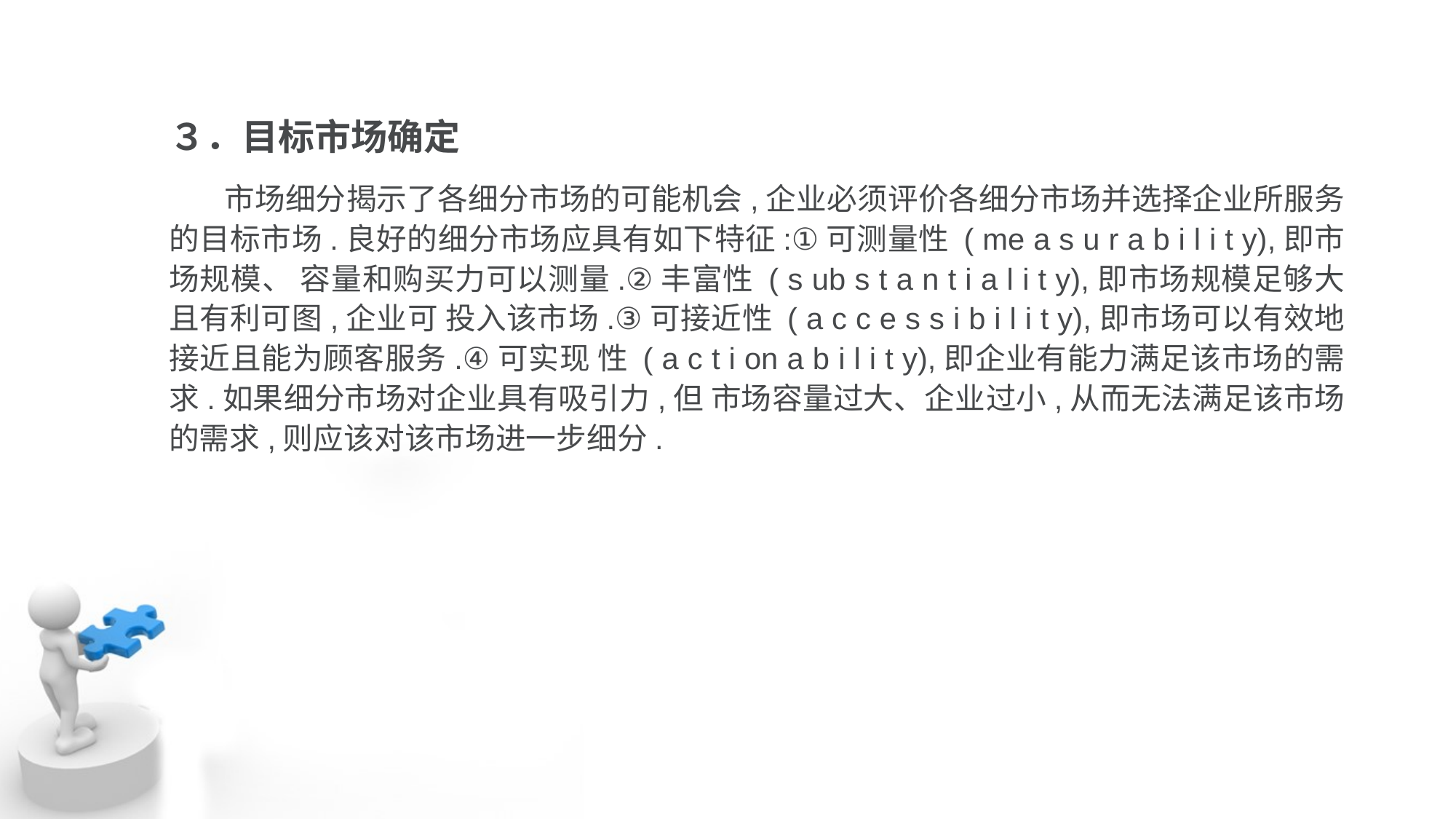

３．目标市场确定
       市场细分揭示了各细分市场的可能机会,企业必须评价各细分市场并选择企业所服务 的目标市场.良好的细分市场应具有如下特征:①可测量性 ( me a s u r a b i l i t y),即市场规模、 容量和购买力可以测量.②丰富性 ( s ub s t a n t i a l i t y),即市场规模足够大且有利可图,企业可 投入该市场.③可接近性 ( a c c e s s i b i l i t y),即市场可以有效地接近且能为顾客服务.④可实现 性 ( a c t i on a b i l i t y),即企业有能力满足该市场的需求.如果细分市场对企业具有吸引力,但 市场容量过大、企业过小,从而无法满足该市场的需求,则应该对该市场进一步细分.